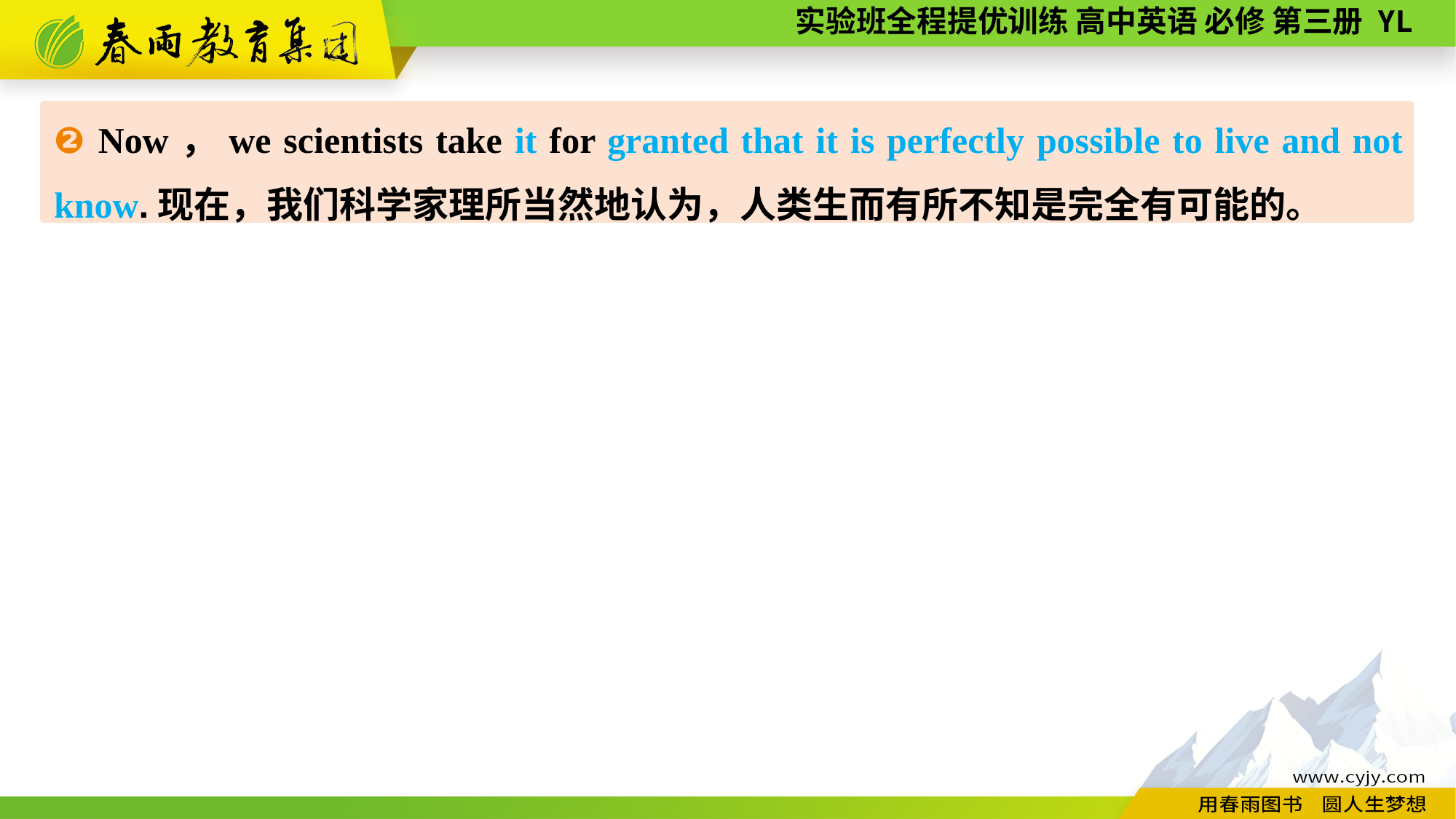

❷ Now，we scientists take it for granted that it is perfectly possible to live and not know.现在，我们科学家理所当然地认为，人类生而有所不知是完全有可能的。